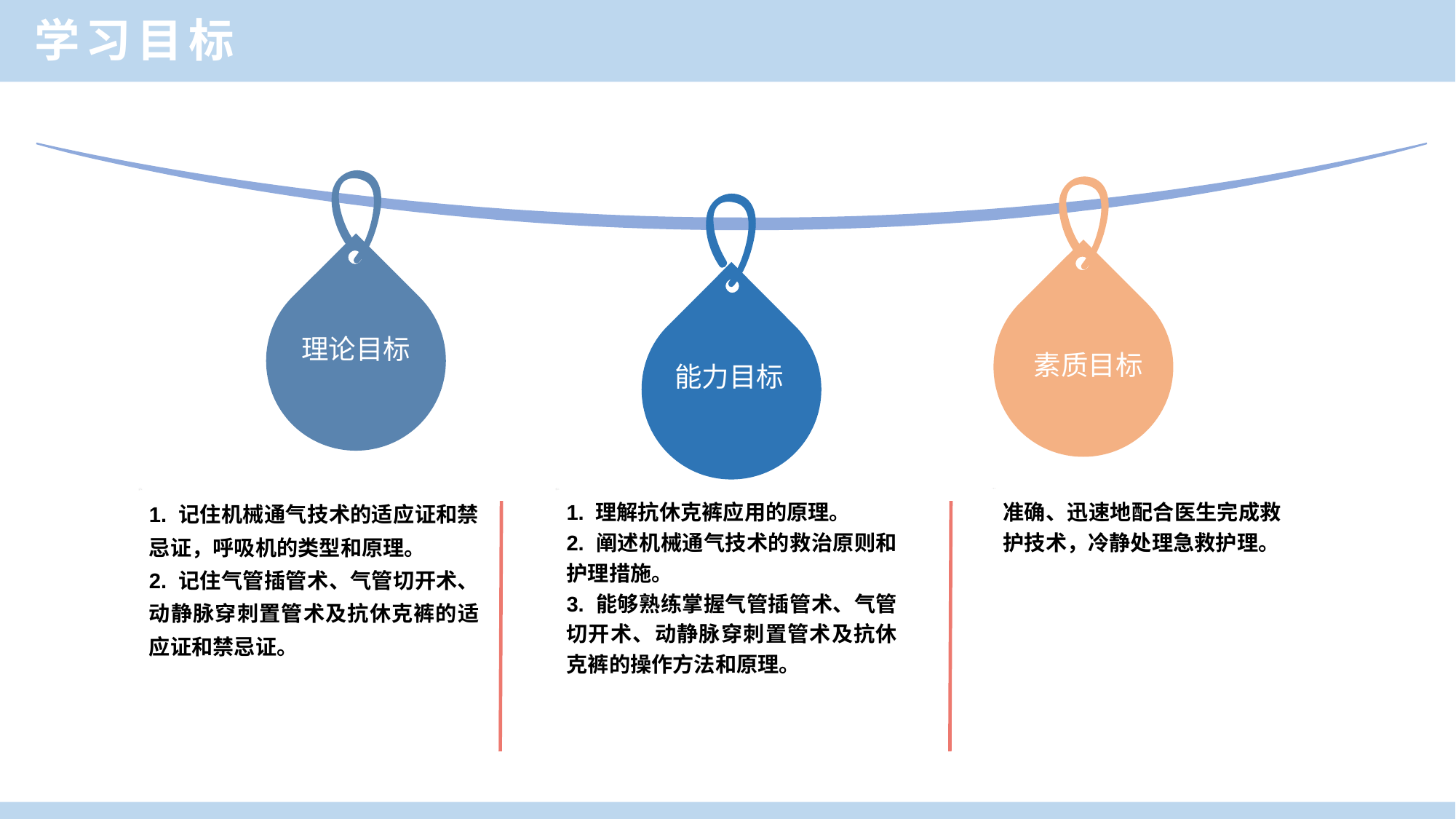

学习目标

理论目标

素质目标

能力目标
1. 记住机械通气技术的适应证和禁忌证，呼吸机的类型和原理。
2. 记住气管插管术、气管切开术、动静脉穿刺置管术及抗休克裤的适应证和禁忌证。
1. 理解抗休克裤应用的原理。
2. 阐述机械通气技术的救治原则和护理措施。
3. 能够熟练掌握气管插管术、气管切开术、动静脉穿刺置管术及抗休克裤的操作方法和原理。
准确、迅速地配合医生完成救护技术，冷静处理急救护理。